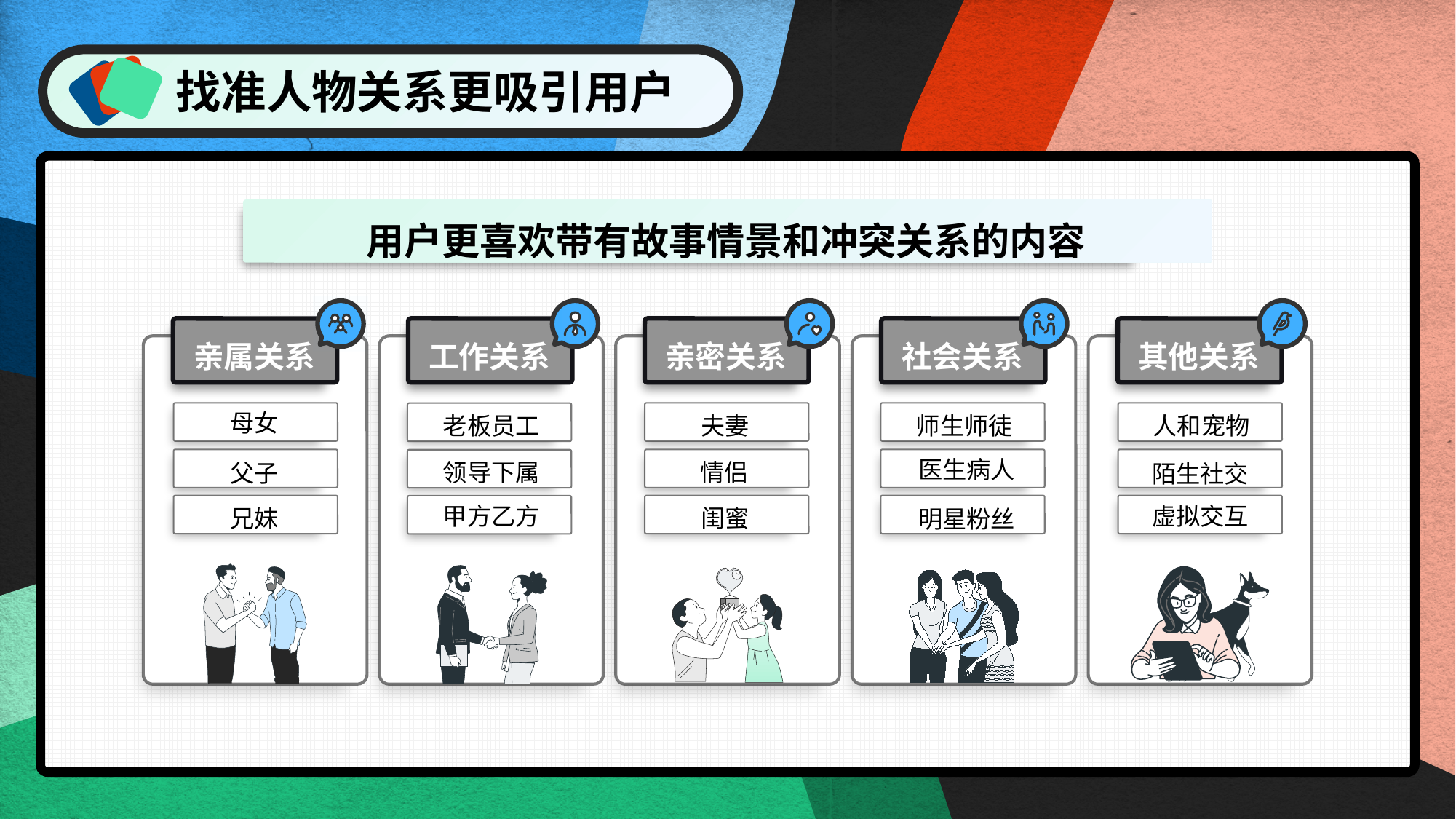

找准人物关系更吸引用户
用户更喜欢带有故事情景和冲突关系的内容

亲属关系

工作关系

亲密关系

社会关系

其他关系

母女
人和宠物
老板员工
师生师徒
夫妻
医生病人
领导下属
情侣
父子
陌生社交
虚拟交互
甲方乙方
兄妹
闺蜜
明星粉丝